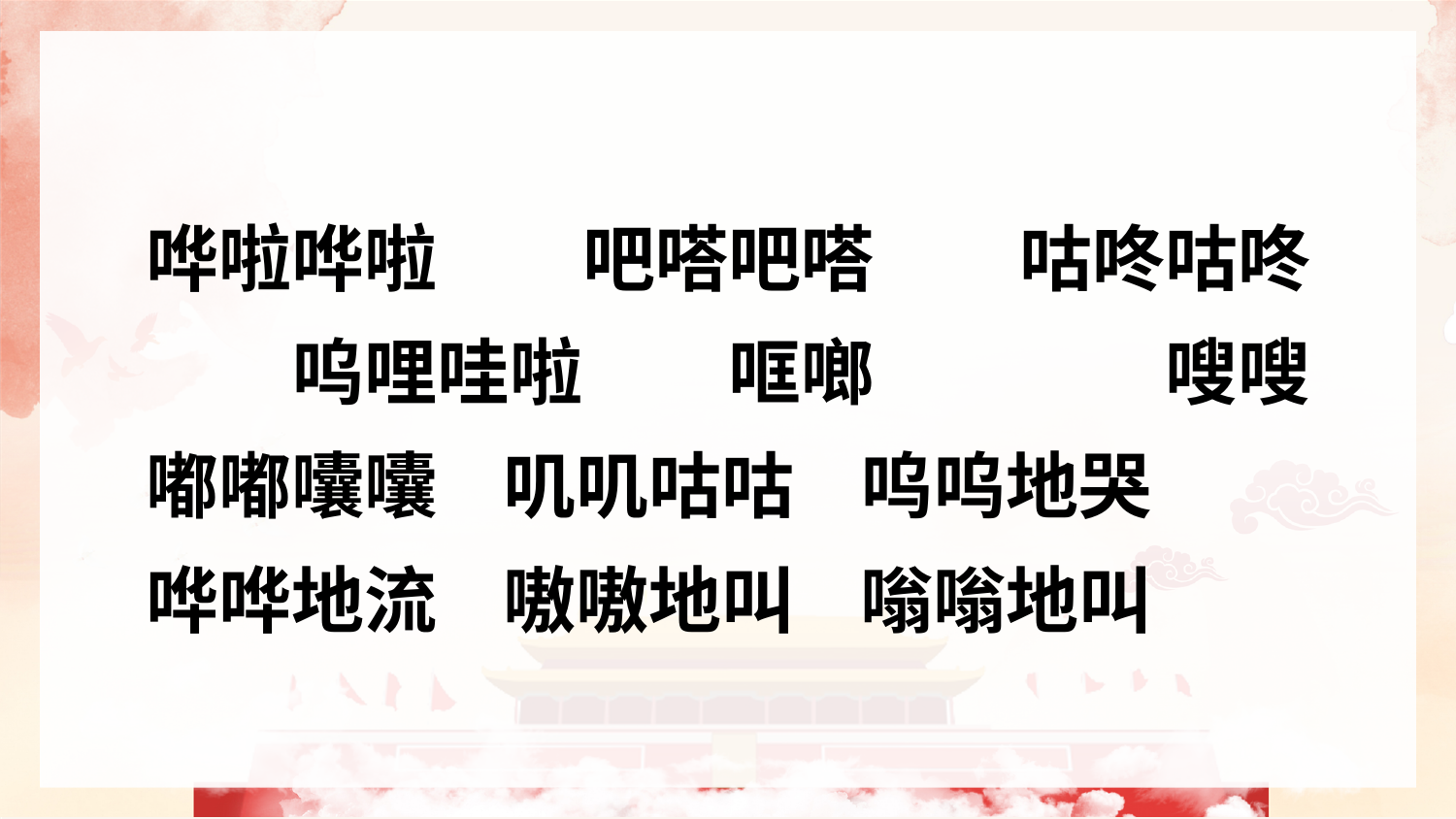

哗啦哗啦　　吧嗒吧嗒　　咕咚咕咚　　呜哩哇啦　　哐啷　　　　嗖嗖
嘟嘟囔囔    叽叽咕咕    呜呜地哭
哗哗地流    嗷嗷地叫    嗡嗡地叫